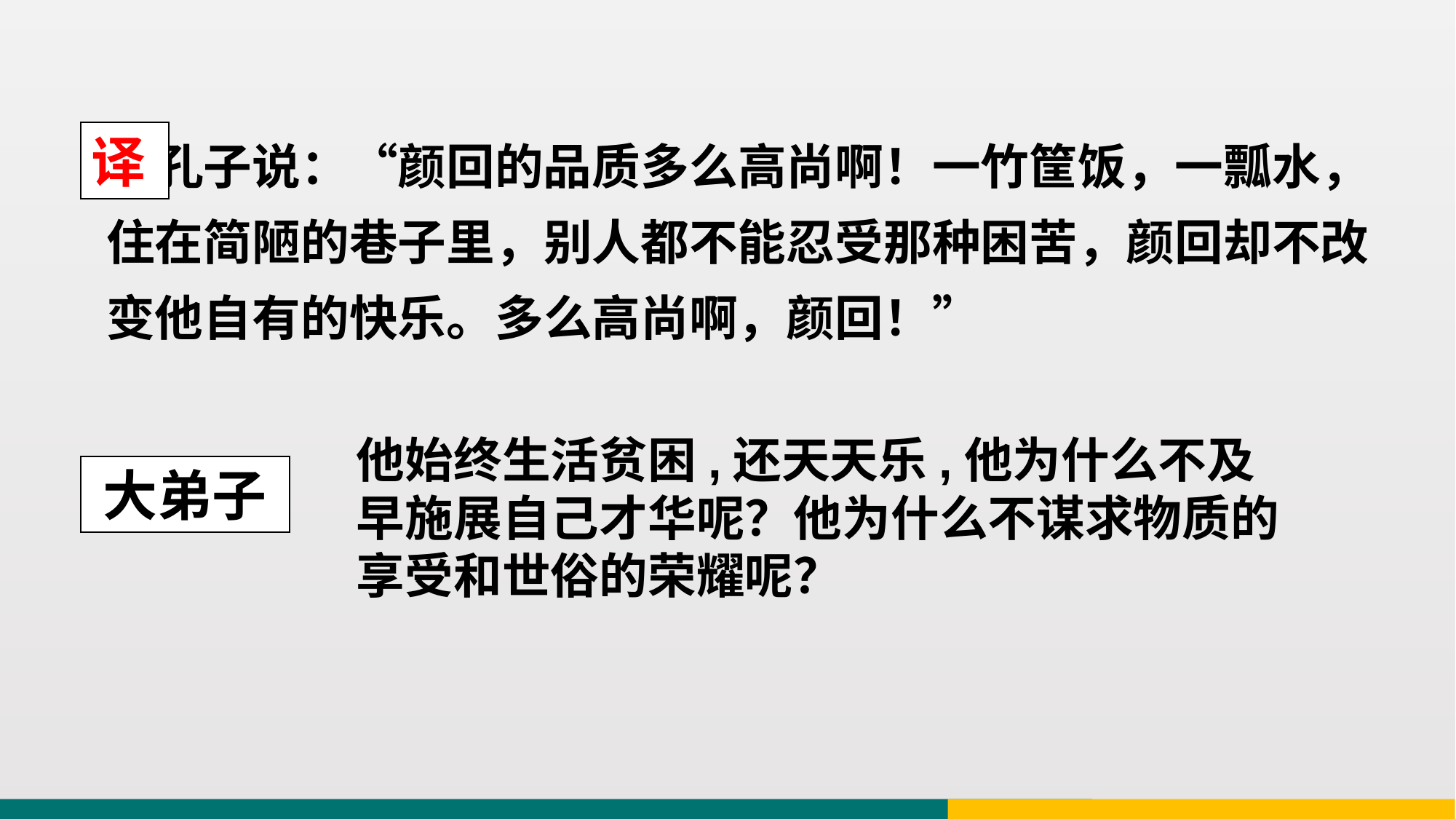

孔子说：“颜回的品质多么高尚啊！一竹筐饭，一瓢水，住在简陋的巷子里，别人都不能忍受那种困苦，颜回却不改变他自有的快乐。多么高尚啊，颜回！”
译
他始终生活贫困,还天天乐,他为什么不及早施展自己才华呢？他为什么不谋求物质的享受和世俗的荣耀呢？

大弟子